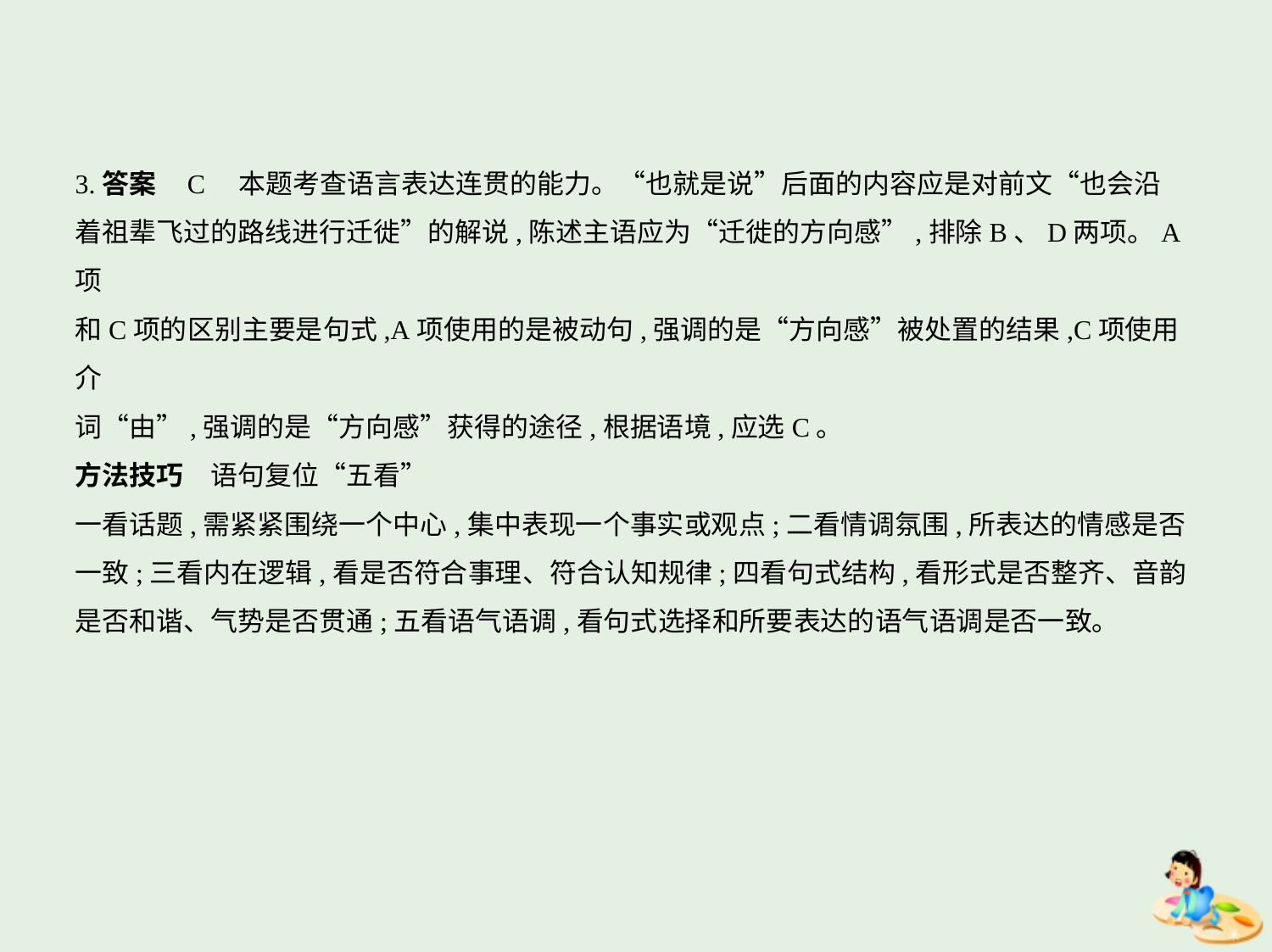

3.答案    C　本题考查语言表达连贯的能力。“也就是说”后面的内容应是对前文“也会沿
着祖辈飞过的路线进行迁徙”的解说,陈述主语应为“迁徙的方向感”,排除B、D两项。A项
和C项的区别主要是句式,A项使用的是被动句,强调的是“方向感”被处置的结果,C项使用介
词“由”,强调的是“方向感”获得的途径,根据语境,应选C。
方法技巧　语句复位“五看”
一看话题,需紧紧围绕一个中心,集中表现一个事实或观点;二看情调氛围,所表达的情感是否
一致;三看内在逻辑,看是否符合事理、符合认知规律;四看句式结构,看形式是否整齐、音韵
是否和谐、气势是否贯通;五看语气语调,看句式选择和所要表达的语气语调是否一致。